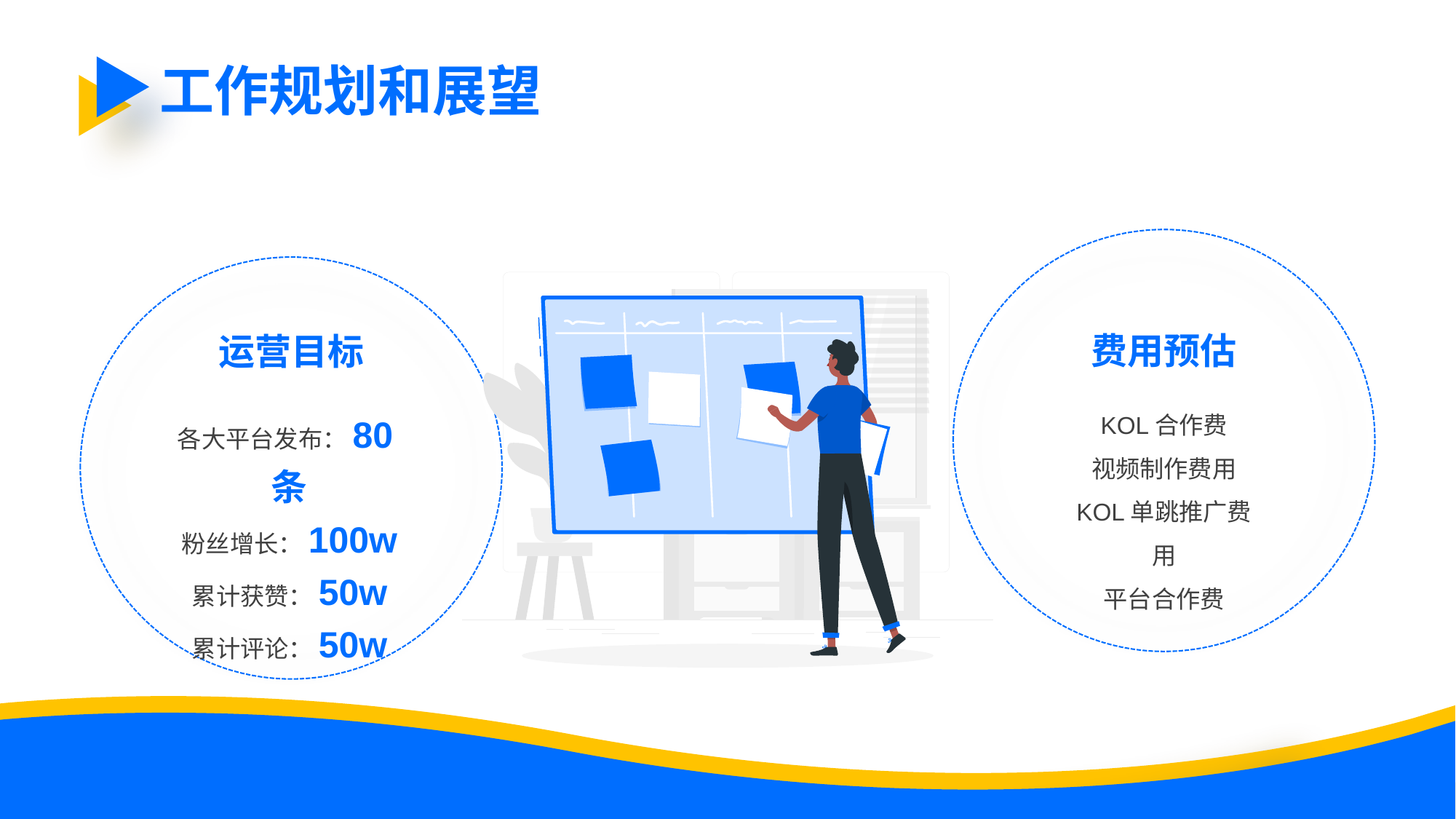

工作规划和展望

费用预估
运营目标
KOL合作费
视频制作费用
KOL单跳推广费用
平台合作费
各大平台发布：80条
粉丝增长：100w
累计获赞：50w
累计评论：50w